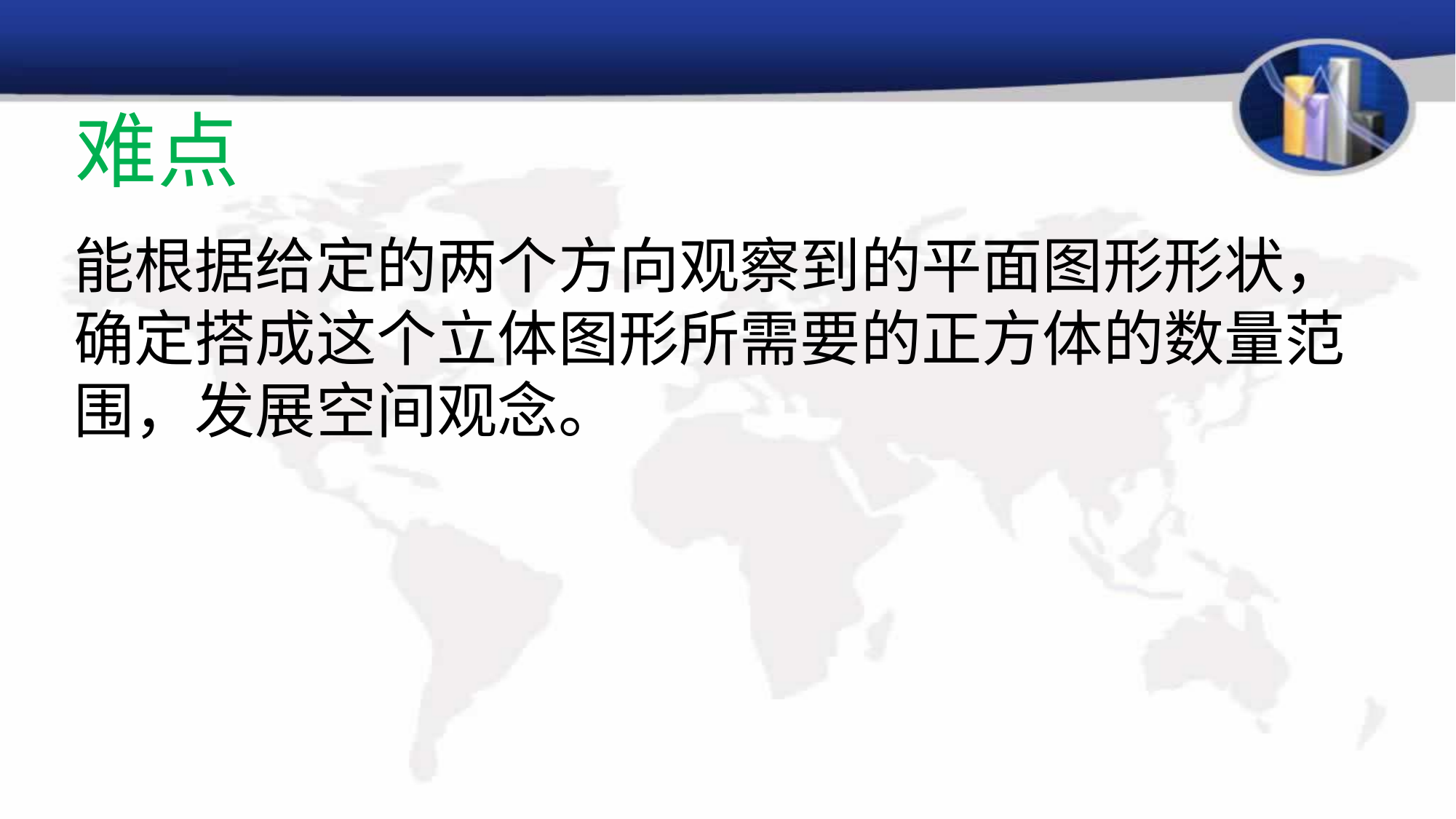

# 难点
能根据给定的两个方向观察到的平面图形形状，确定搭成这个立体图形所需要的正方体的数量范围，发展空间观念。